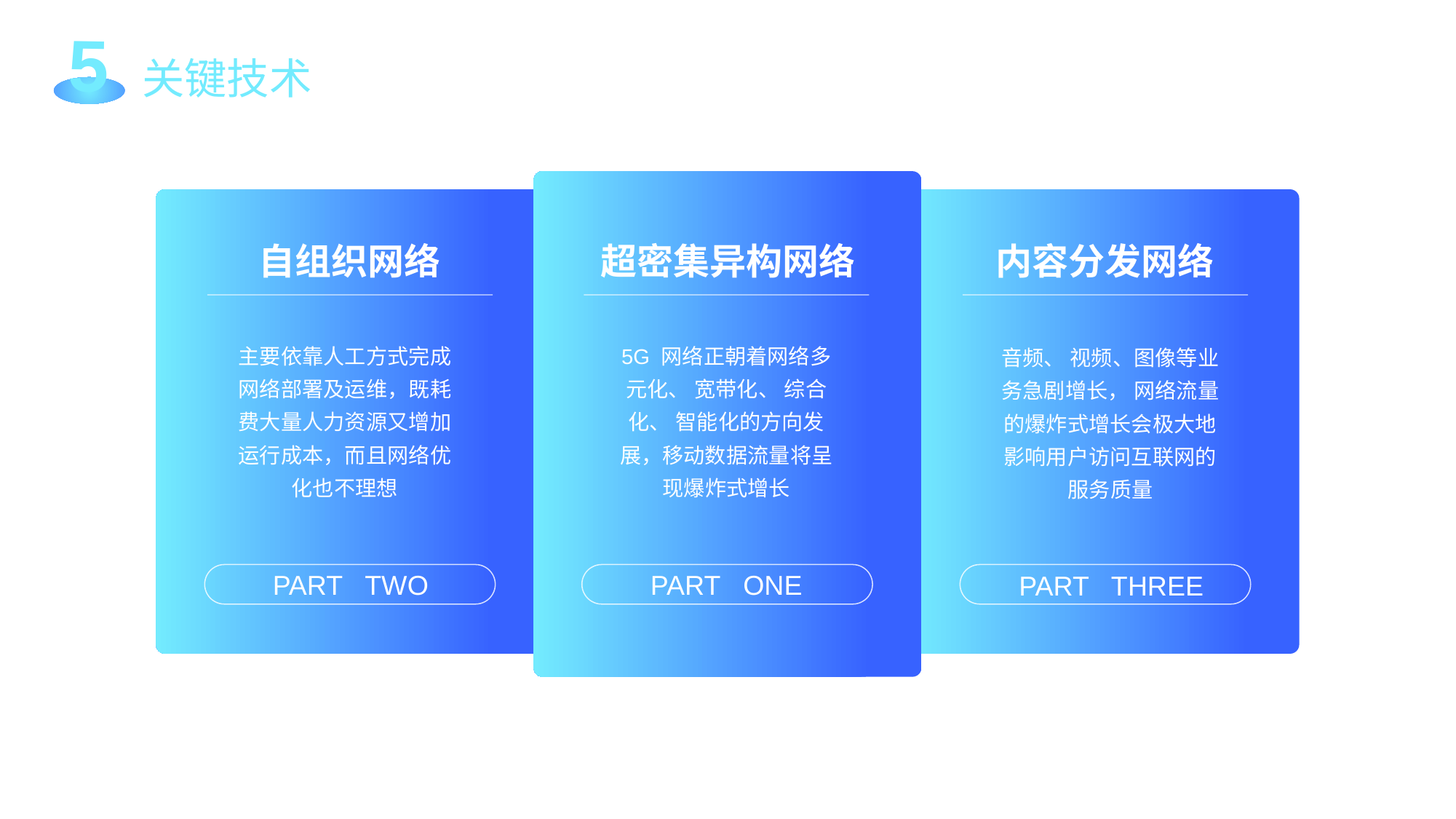

5

关键技术

自组织网络
超密集异构网络
内容分发网络
主要依靠人工方式完成网络部署及运维，既耗费大量人力资源又增加运行成本，而且网络优化也不理想
5G 网络正朝着网络多元化、 宽带化、 综合化、 智能化的方向发展，移动数据流量将呈现爆炸式增长
音频、 视频、图像等业务急剧增长， 网络流量的爆炸式增长会极大地影响用户访问互联网的服务质量
PART   TWO
PART   ONE
PART   THREE